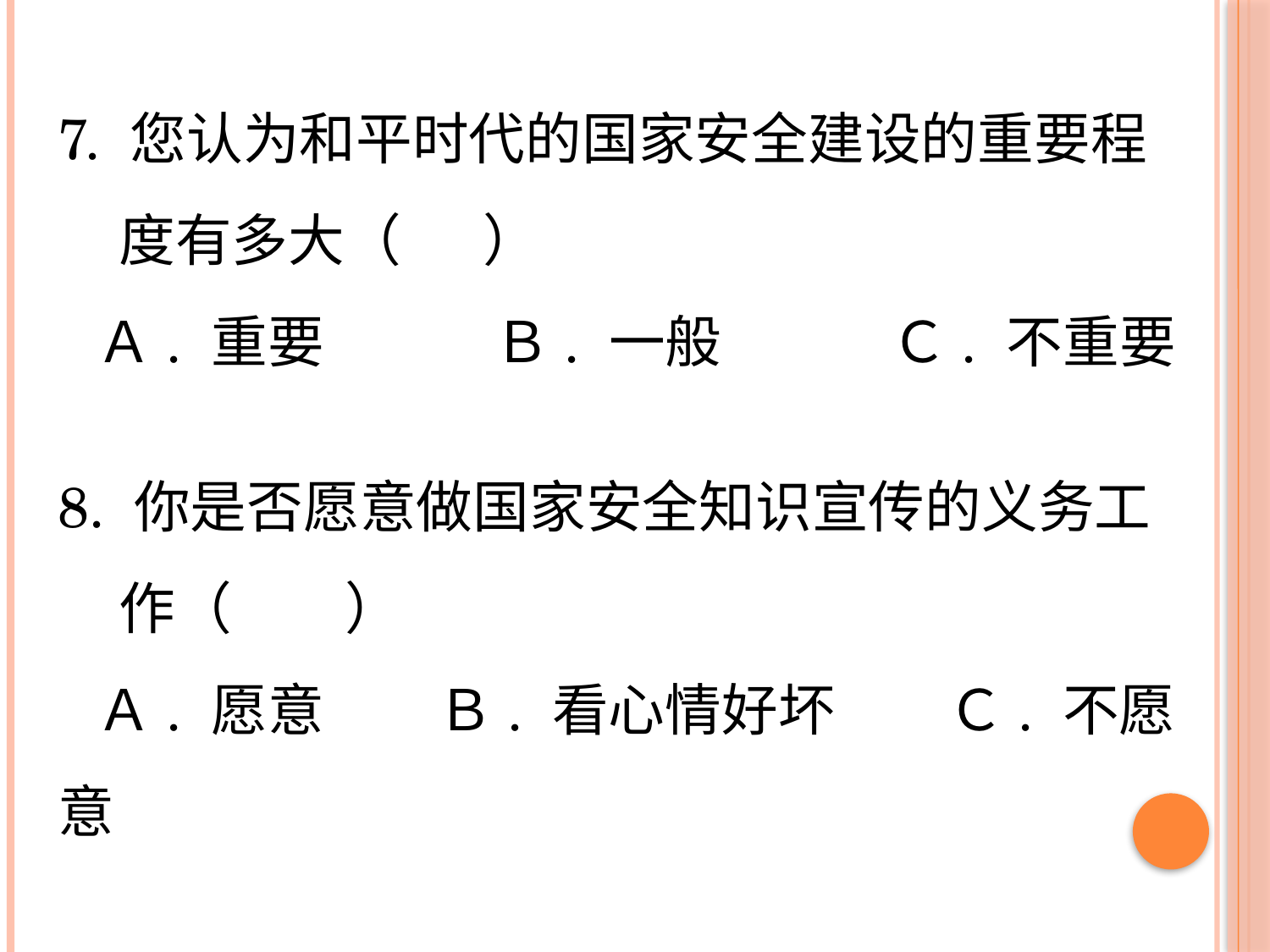

7. 您认为和平时代的国家安全建设的重要程度有多大（　  ）
  Ａ. 重要　　　Ｂ. 一般　　　Ｃ. 不重要

8. 你是否愿意做国家安全知识宣传的义务工作（　　）
  Ａ. 愿意　　Ｂ. 看心情好坏　　Ｃ. 不愿意